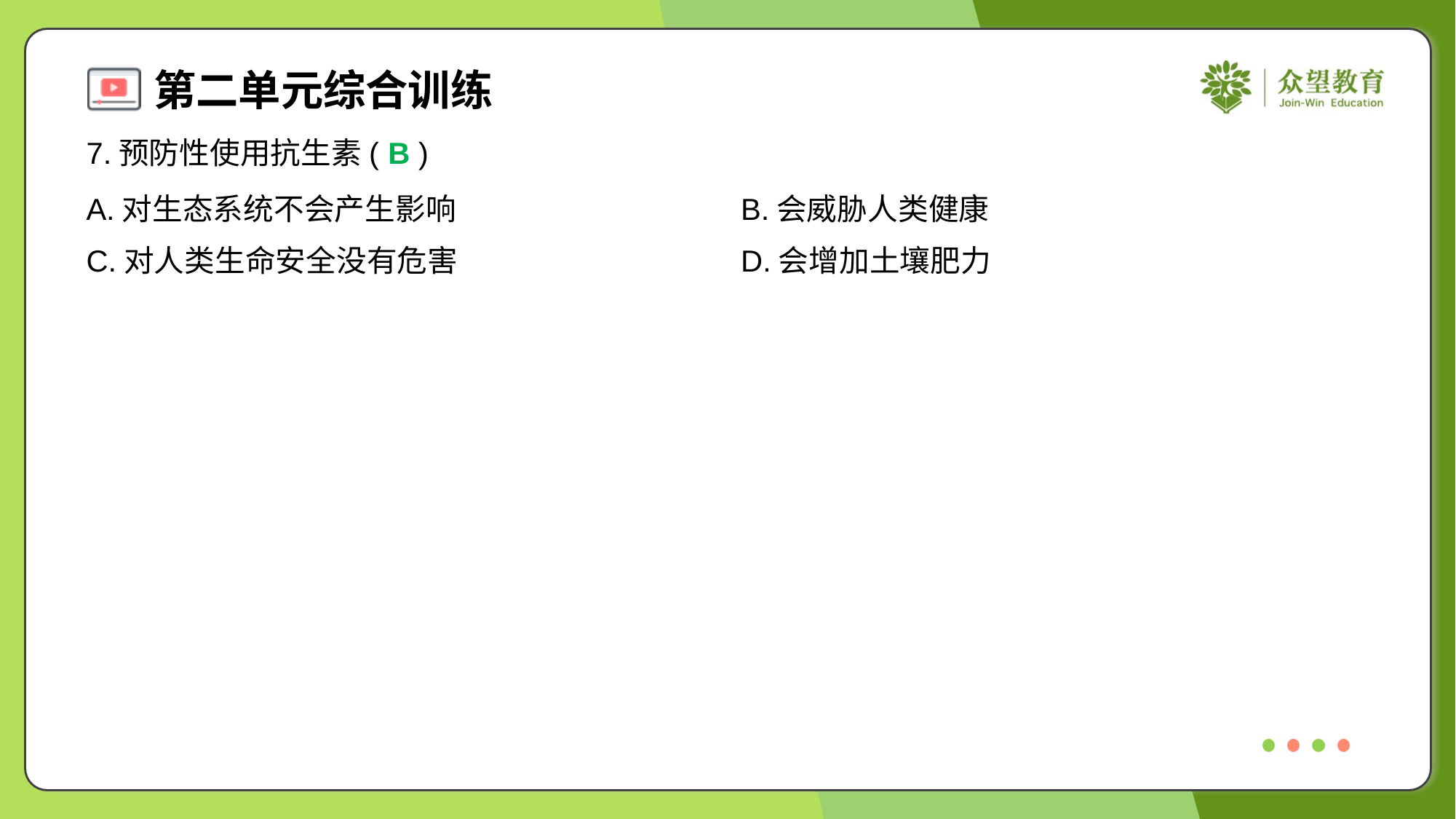

7.预防性使用抗生素(     )
B
A.对生态系统不会产生影响	B.会威胁人类健康
C.对人类生命安全没有危害	D.会增加土壤肥力